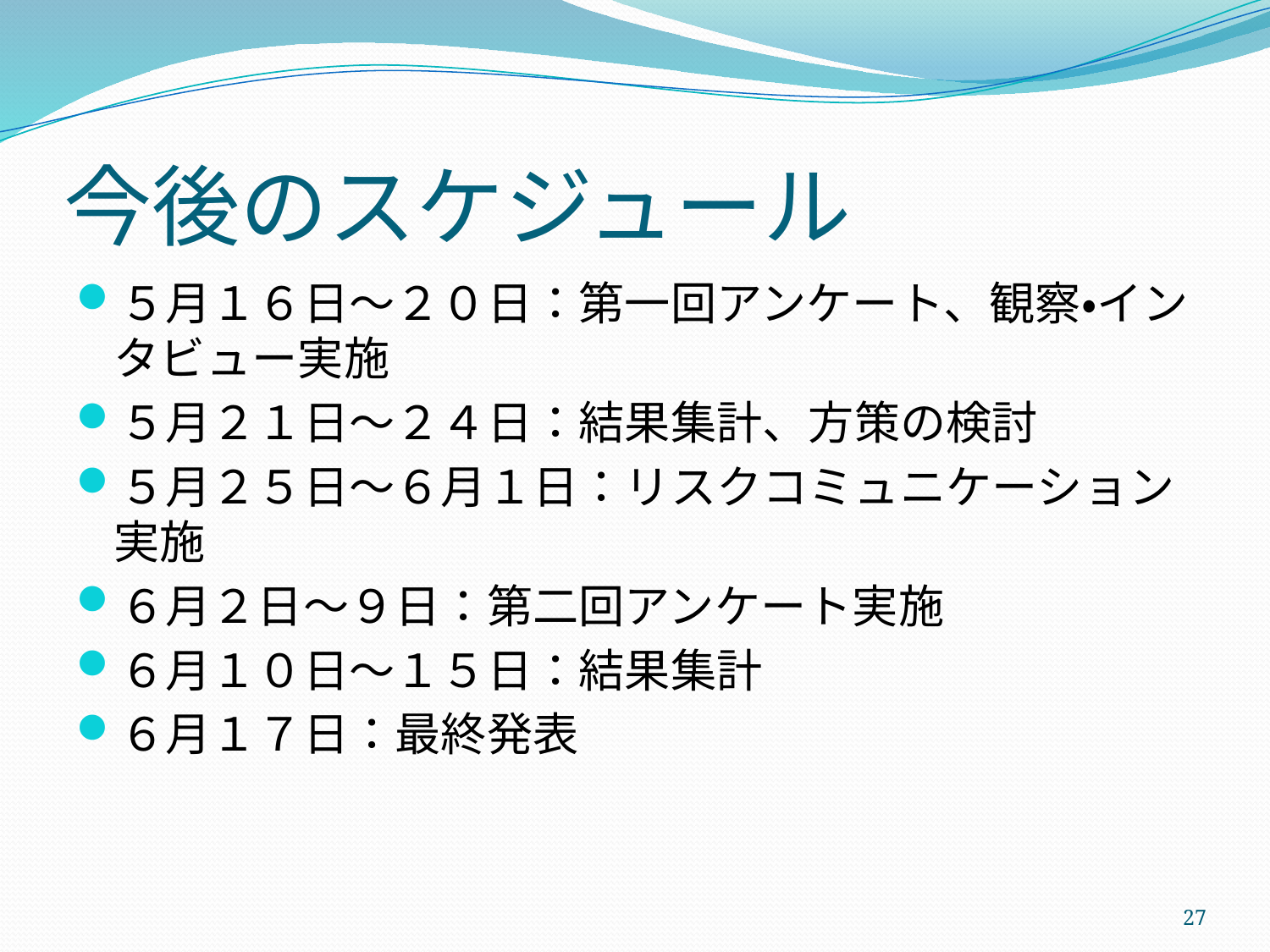

# 今後のスケジュール
５月１６日～２０日：第一回アンケート、観察・インタビュー実施
５月２１日～２４日：結果集計、方策の検討
５月２５日～６月１日：リスクコミュニケーション実施
６月２日～９日：第二回アンケート実施
６月１０日～１５日：結果集計
６月１７日：最終発表
27